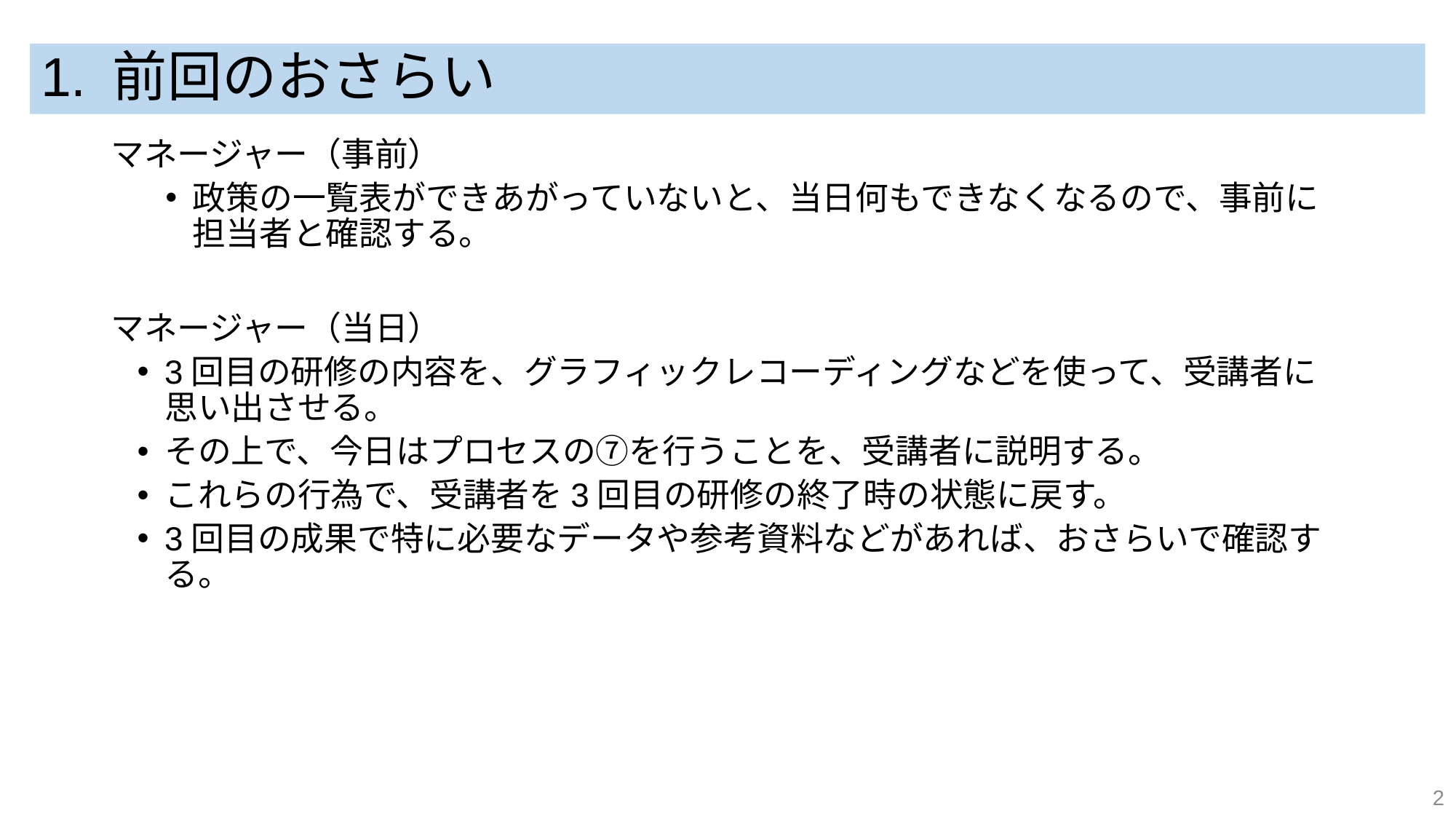

# 1. 前回のおさらい
マネージャー（事前）
政策の一覧表ができあがっていないと、当日何もできなくなるので、事前に担当者と確認する。

マネージャー（当日）
3回目の研修の内容を、グラフィックレコーディングなどを使って、受講者に思い出させる。
その上で、今日はプロセスの⑦を行うことを、受講者に説明する。
これらの行為で、受講者を3回目の研修の終了時の状態に戻す。
3回目の成果で特に必要なデータや参考資料などがあれば、おさらいで確認する。

2